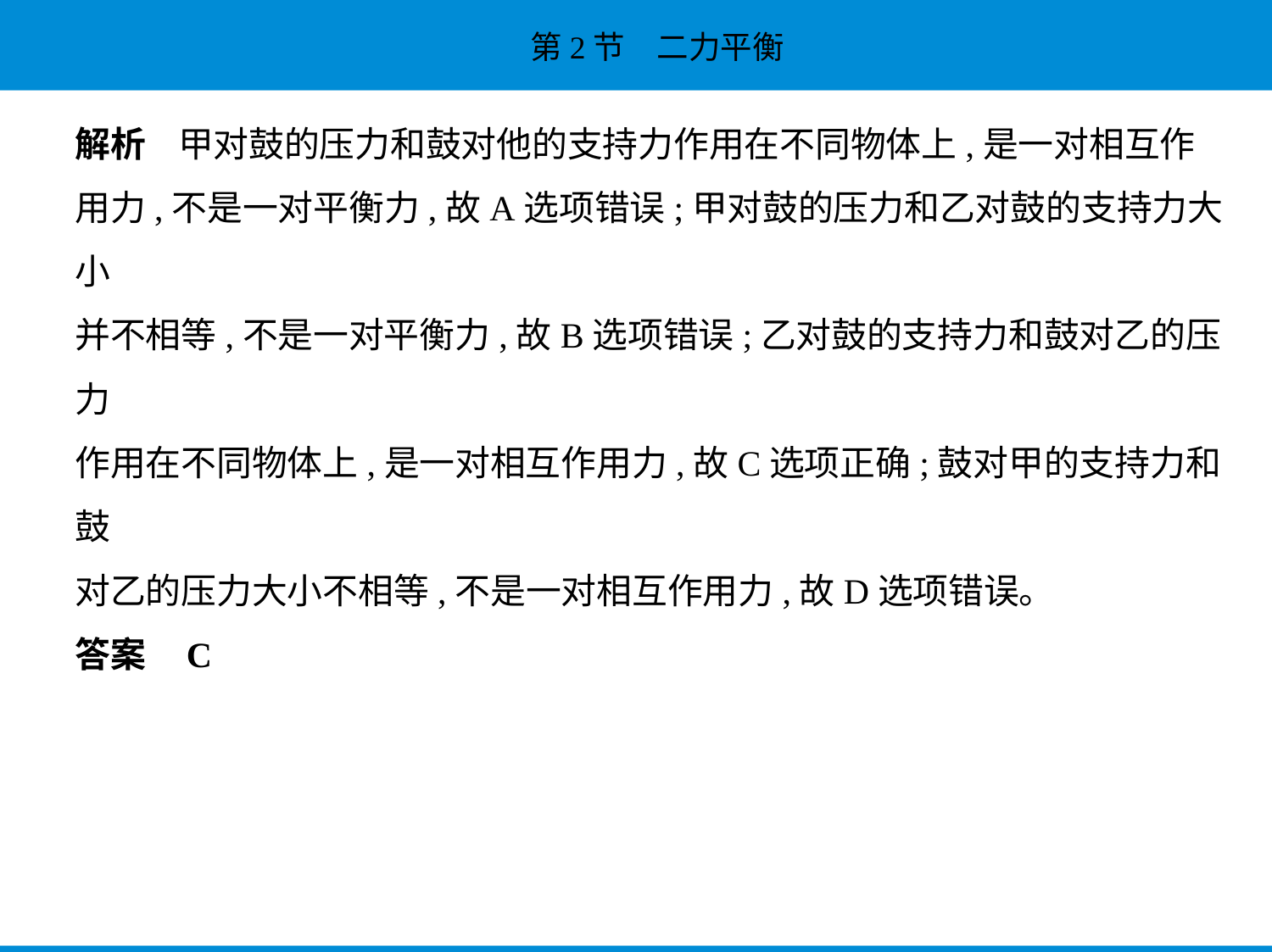

解析    甲对鼓的压力和鼓对他的支持力作用在不同物体上,是一对相互作
用力,不是一对平衡力,故A选项错误;甲对鼓的压力和乙对鼓的支持力大小
并不相等,不是一对平衡力,故B选项错误;乙对鼓的支持力和鼓对乙的压力
作用在不同物体上,是一对相互作用力,故C选项正确;鼓对甲的支持力和鼓
对乙的压力大小不相等,不是一对相互作用力,故D选项错误。
答案    C